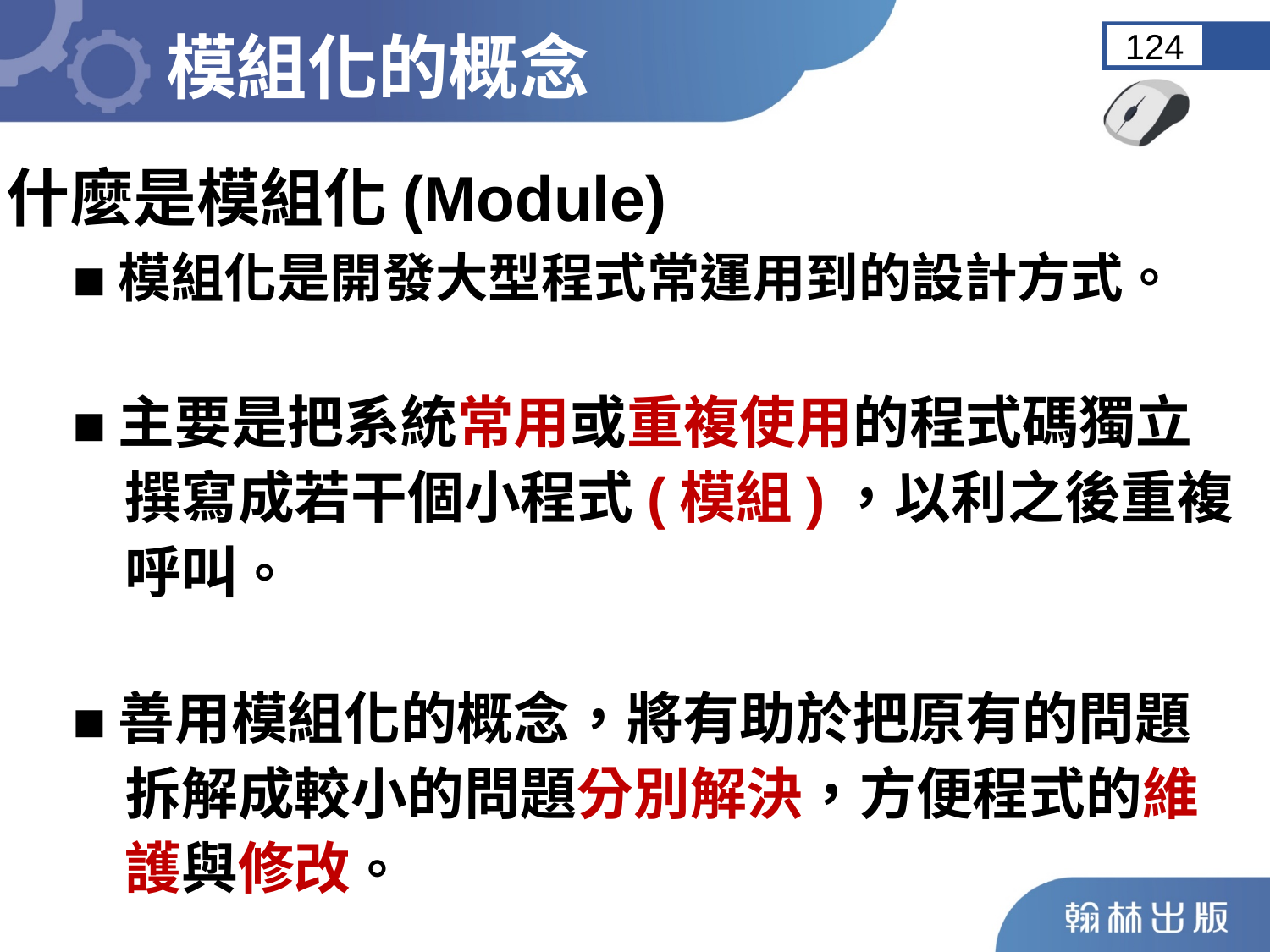

模組化的概念

124
什麼是模組化(Module)
◼︎模組化是開發大型程式常運用到的設計方式。

◼︎主要是把系統常用或重複使用的程式碼獨立
   撰寫成若干個小程式(模組)，以利之後重複
   呼叫。

◼︎善用模組化的概念，將有助於把原有的問題
   拆解成較小的問題分別解決，方便程式的維
   護與修改。